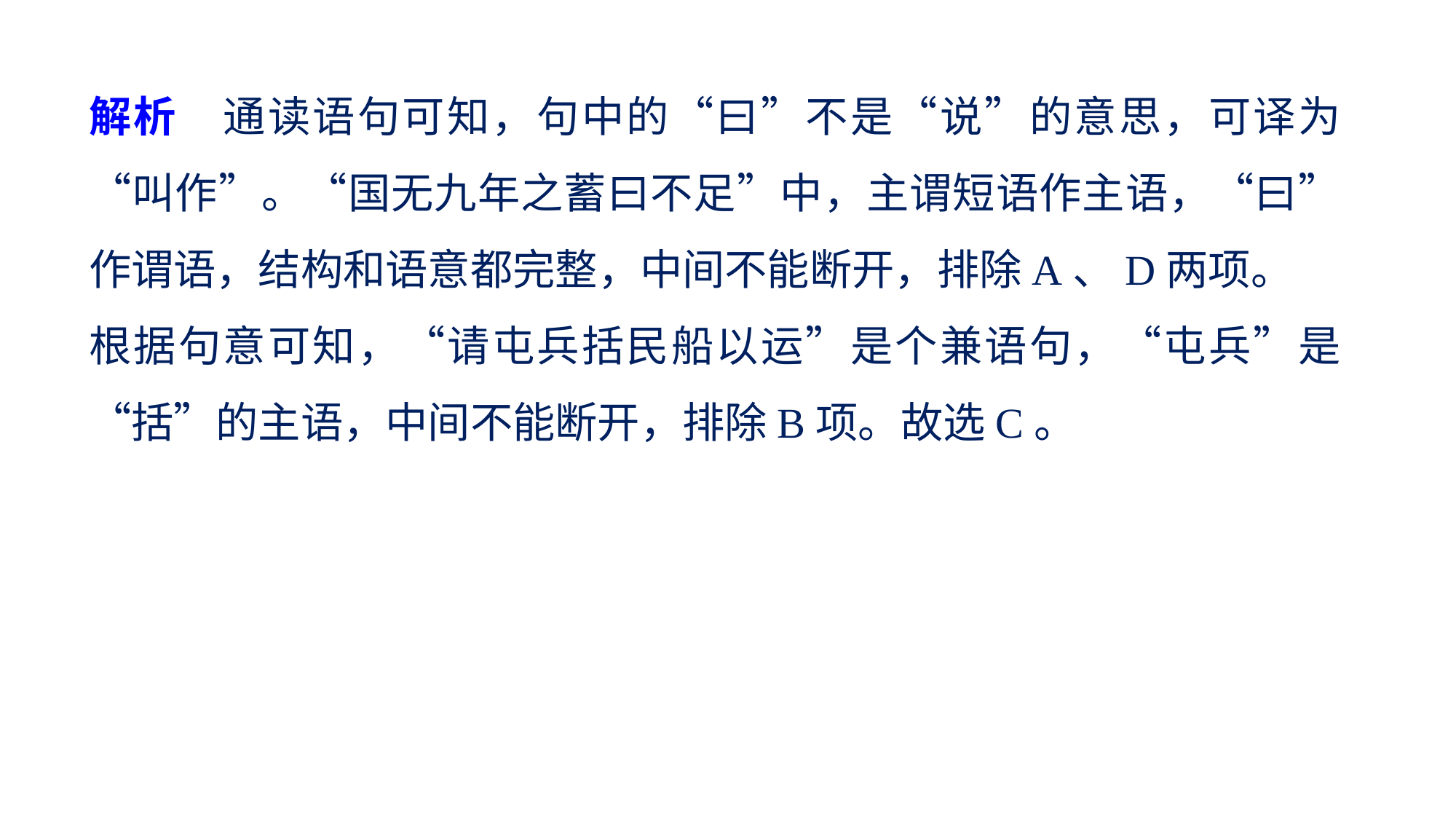

解析　通读语句可知，句中的“曰”不是“说”的意思，可译为“叫作”。“国无九年之蓄曰不足”中，主谓短语作主语，“曰”作谓语，结构和语意都完整，中间不能断开，排除A、D两项。
根据句意可知，“请屯兵括民船以运”是个兼语句，“屯兵”是“括”的主语，中间不能断开，排除B项。故选C。